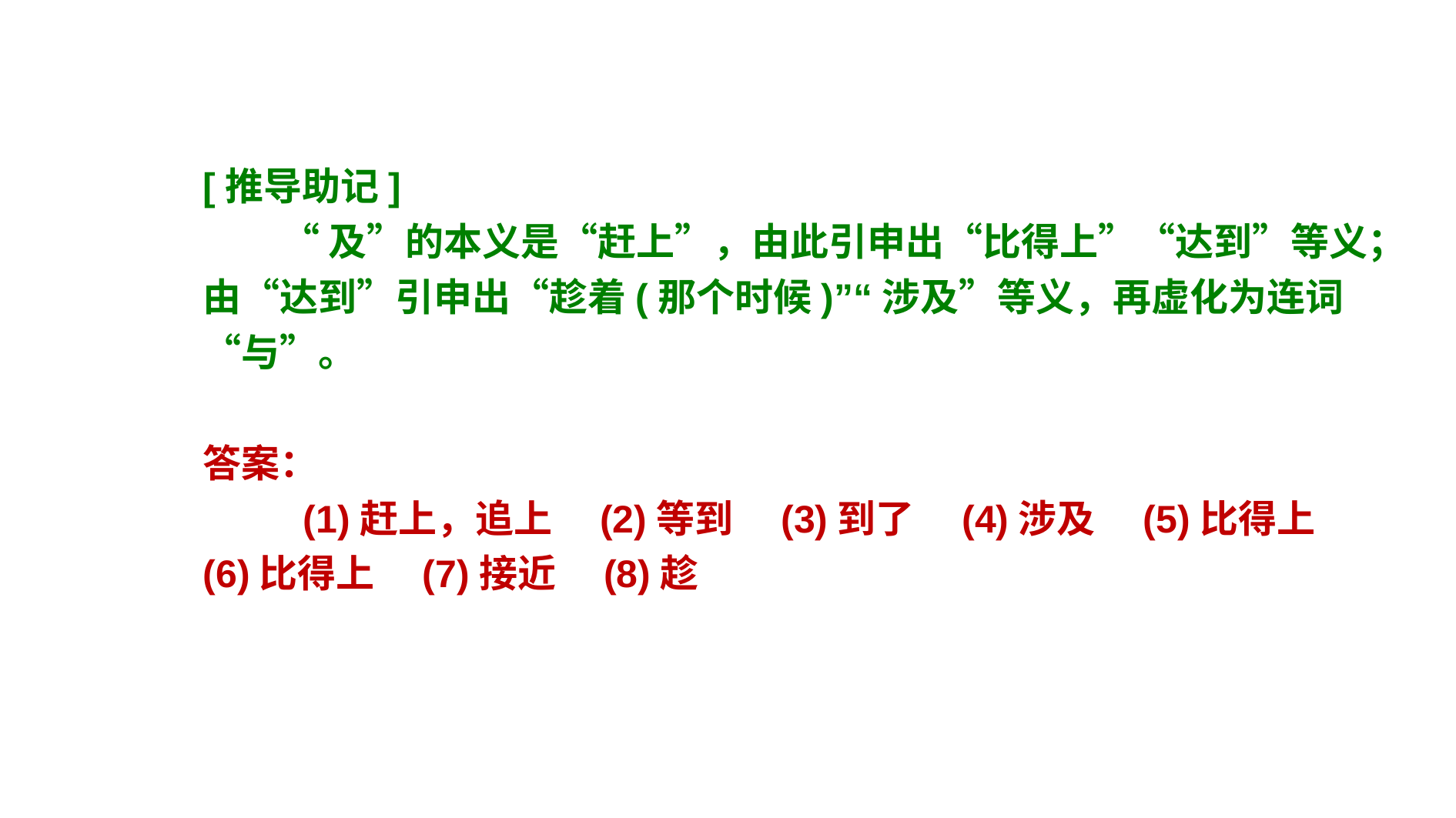

[推导助记]
         “及”的本义是“赶上”，由此引申出“比得上”“达到”等义；由“达到”引申出“趁着(那个时候)”“涉及”等义，再虚化为连词“与”。

答案：
     　(1)赶上，追上　(2)等到　(3)到了　(4)涉及　(5)比得上
(6)比得上　(7)接近　(8)趁